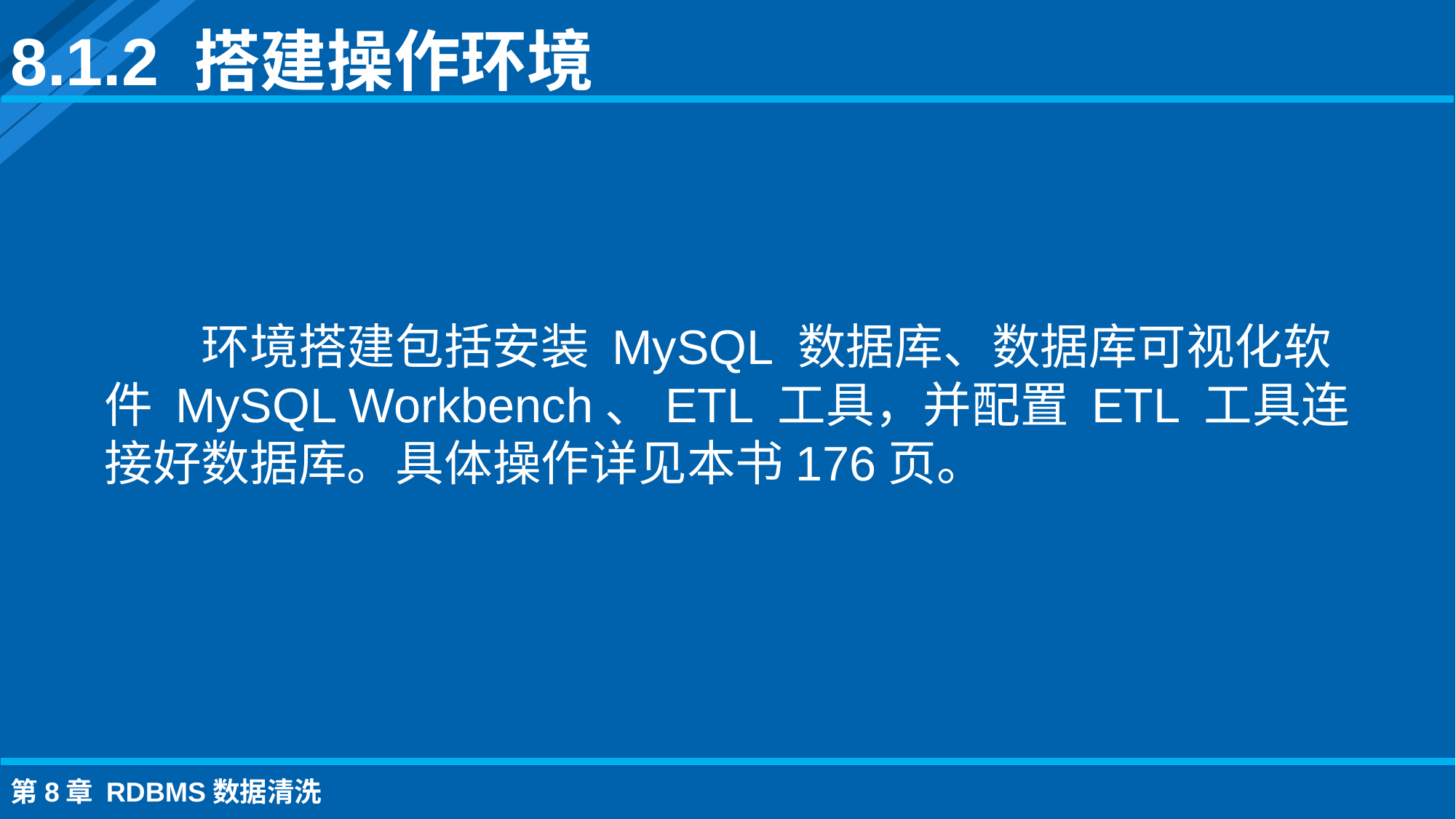

8.1.2 搭建操作环境

环境搭建包括安装 MySQL 数据库、数据库可视化软件 MySQL Workbench、ETL 工具，并配置 ETL 工具连接好数据库。具体操作详见本书176页。
第8章 RDBMS数据清洗